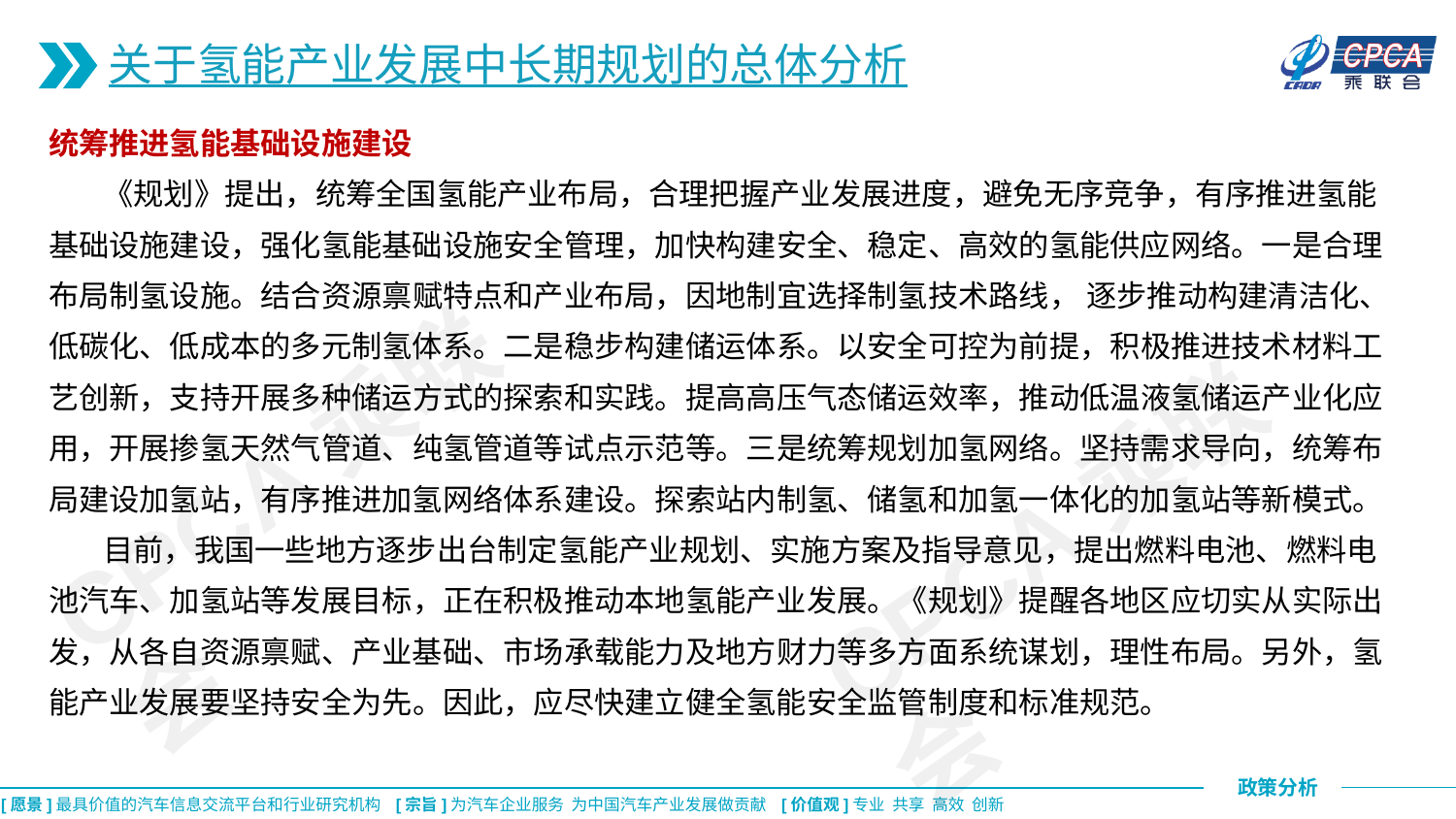

关于氢能产业发展中长期规划的总体分析
统筹推进氢能基础设施建设
       《规划》提出，统筹全国氢能产业布局，合理把握产业发展进度，避免无序竞争，有序推进氢能基础设施建设，强化氢能基础设施安全管理，加快构建安全、稳定、高效的氢能供应网络。一是合理布局制氢设施。结合资源禀赋特点和产业布局，因地制宜选择制氢技术路线， 逐步推动构建清洁化、低碳化、低成本的多元制氢体系。二是稳步构建储运体系。以安全可控为前提，积极推进技术材料工艺创新，支持开展多种储运方式的探索和实践。提高高压气态储运效率，推动低温液氢储运产业化应用，开展掺氢天然气管道、纯氢管道等试点示范等。三是统筹规划加氢网络。坚持需求导向，统筹布局建设加氢站，有序推进加氢网络体系建设。探索站内制氢、储氢和加氢一体化的加氢站等新模式。
       目前，我国一些地方逐步出台制定氢能产业规划、实施方案及指导意见，提出燃料电池、燃料电池汽车、加氢站等发展目标，正在积极推动本地氢能产业发展。《规划》提醒各地区应切实从实际出发，从各自资源禀赋、产业基础、市场承载能力及地方财力等多方面系统谋划，理性布局。另外，氢能产业发展要坚持安全为先。因此，应尽快建立健全氢能安全监管制度和标准规范。
CPCA乘联会
CPCA乘联会